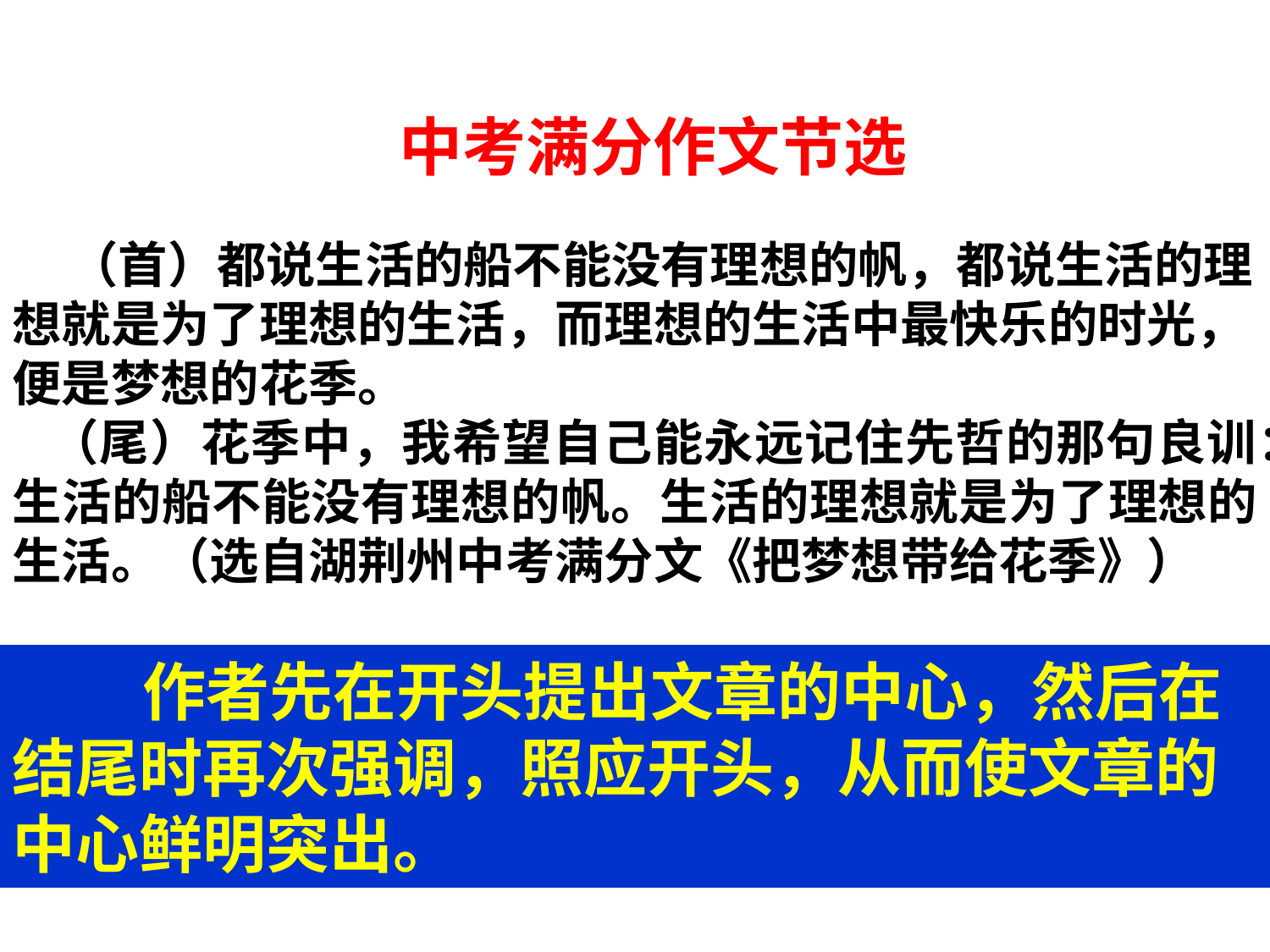

中考满分作文节选

 （首）都说生活的船不能没有理想的帆，都说生活的理想就是为了理想的生活，而理想的生活中最快乐的时光，便是梦想的花季。
（尾）花季中，我希望自己能永远记住先哲的那句良训：生活的船不能没有理想的帆。生活的理想就是为了理想的生活。（选自湖荆州中考满分文《把梦想带给花季》）
        作者先在开头提出文章的中心，然后在结尾时再次强调，照应开头，从而使文章的中心鲜明突出。